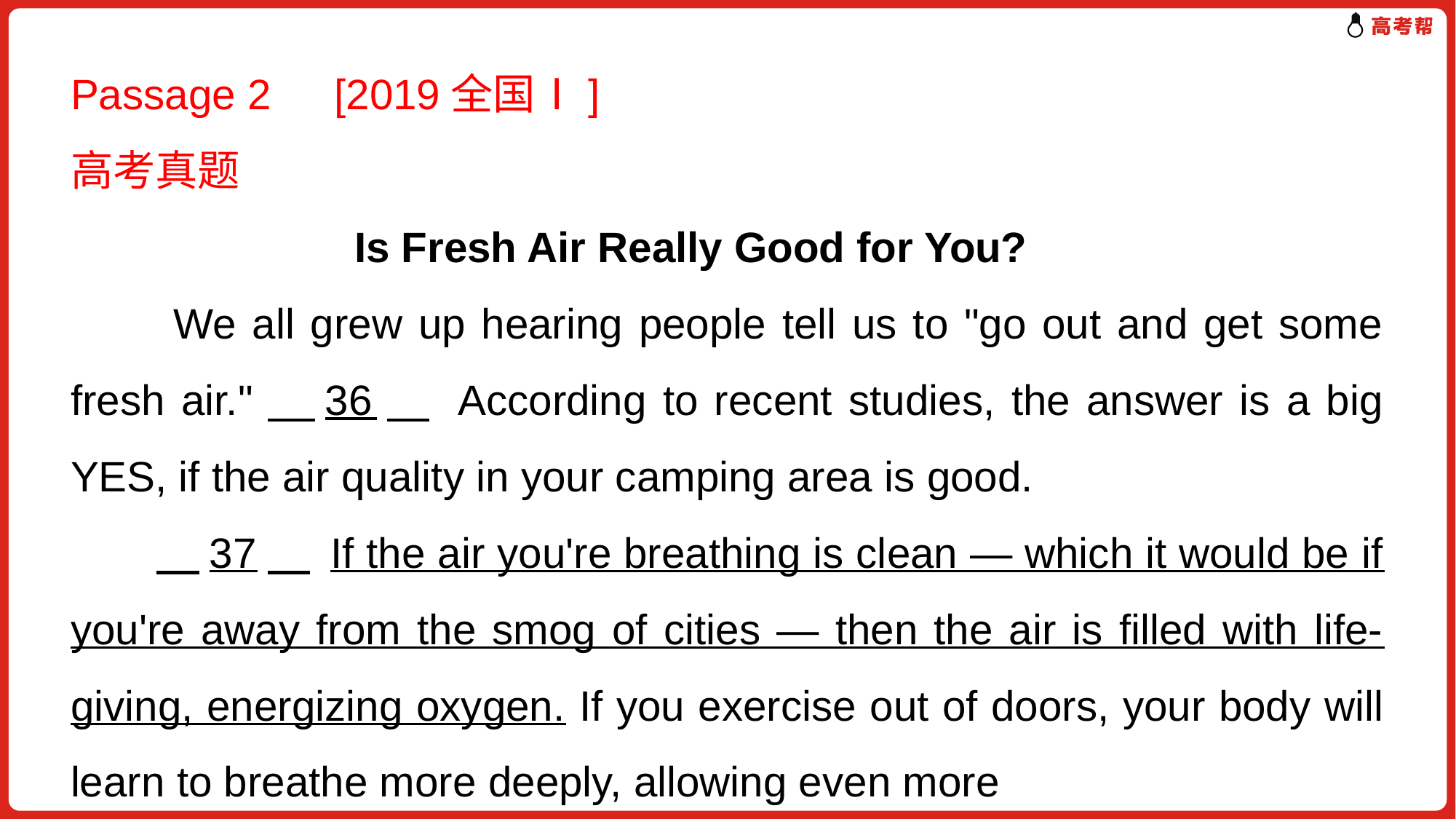

Passage 2　[2019全国Ⅰ]
高考真题
                        Is Fresh Air Really Good for You?
　　We all grew up hearing people tell us to "go out and get some fresh air."　36　 According to recent studies, the answer is a big YES, if the air quality in your camping area is good.
　　　37　 If the air you're breathing is clean — which it would be if you're away from the smog of cities — then the air is filled with life-giving, energizing oxygen. If you exercise out of doors, your body will learn to breathe more deeply, allowing even more